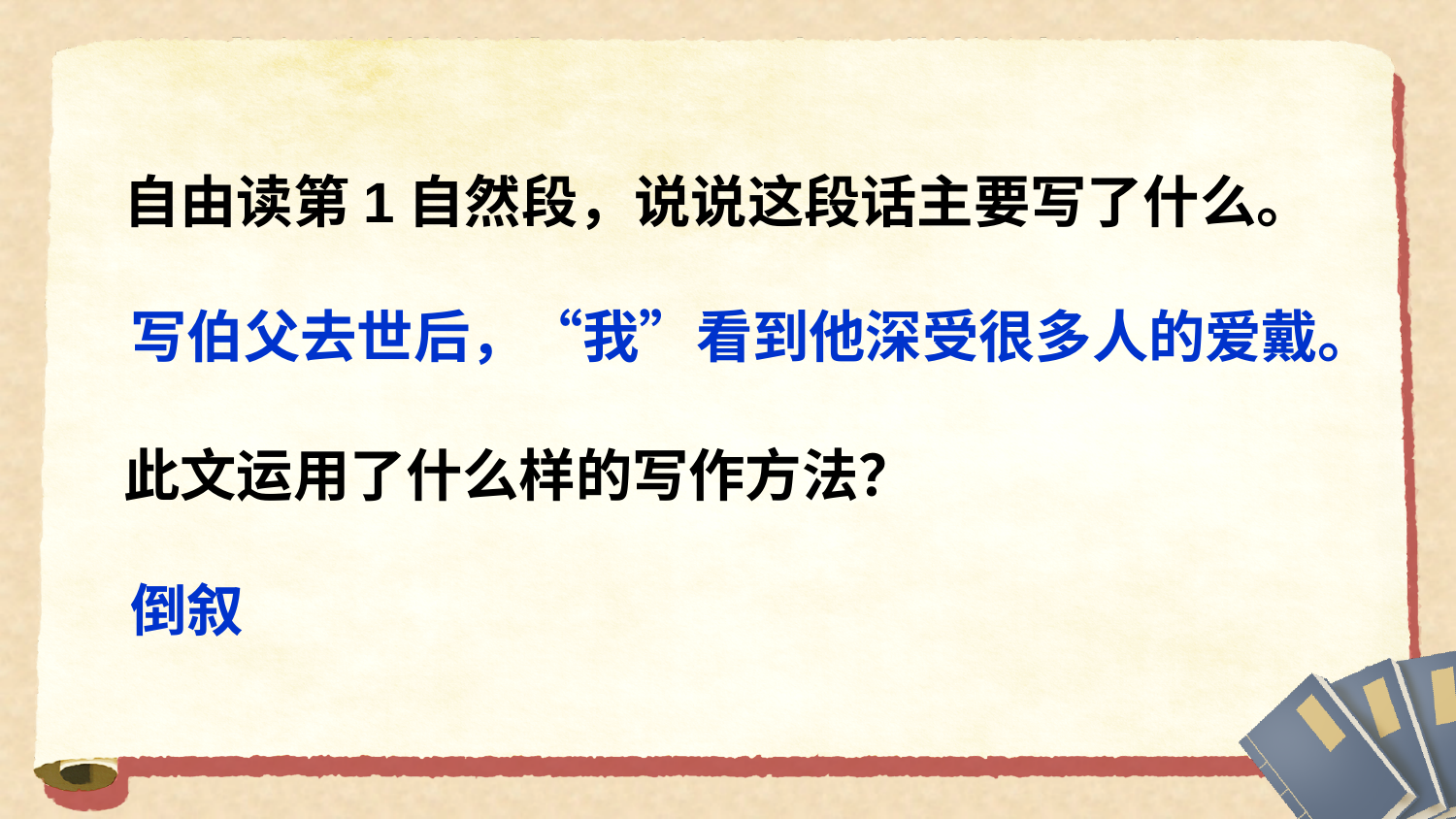

自由读第1自然段，说说这段话主要写了什么。
写伯父去世后，“我”看到他深受很多人的爱戴。
此文运用了什么样的写作方法？
倒叙